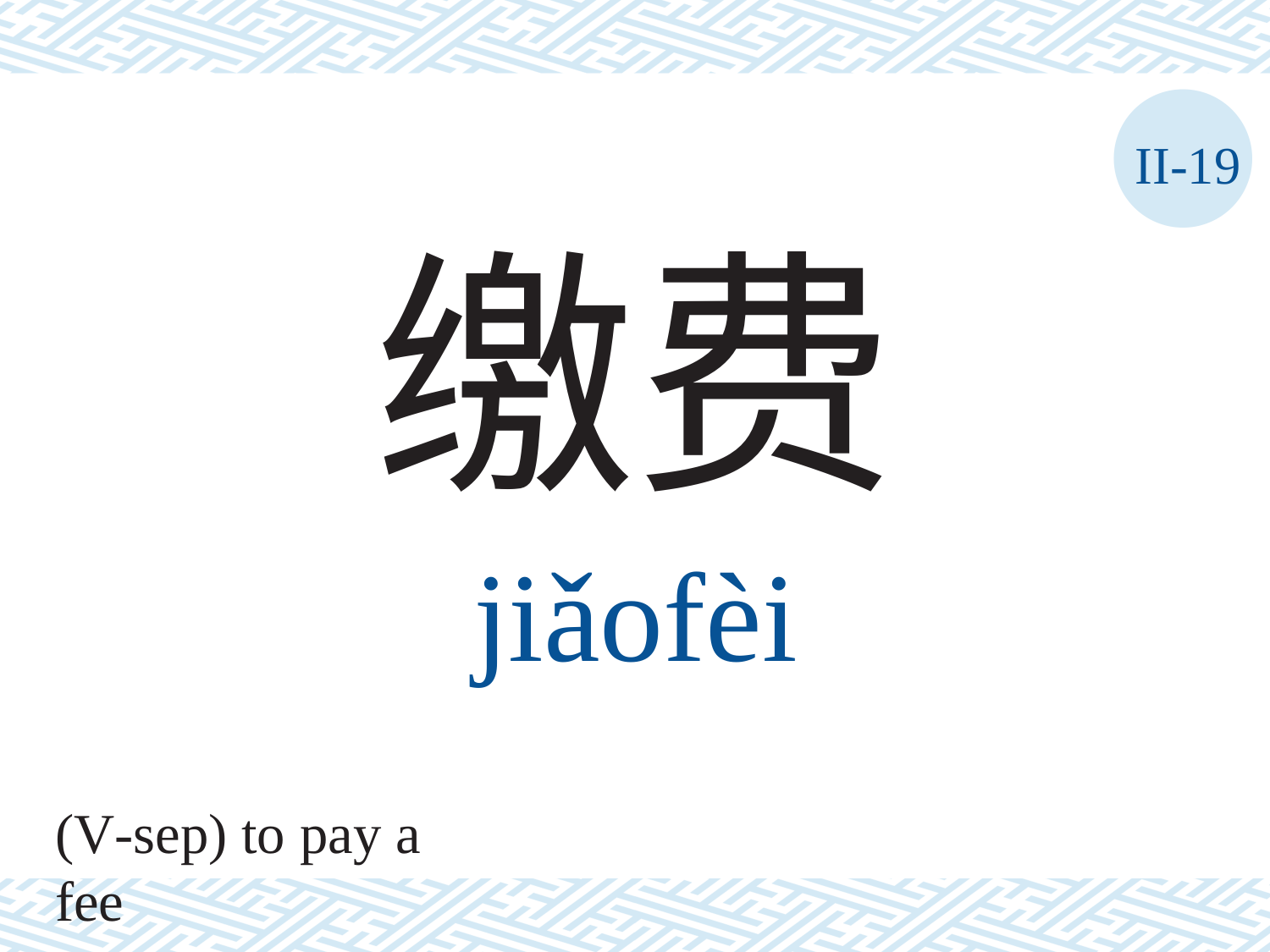

II-19
缴费
jiǎofèi
(V-sep) to pay a fee